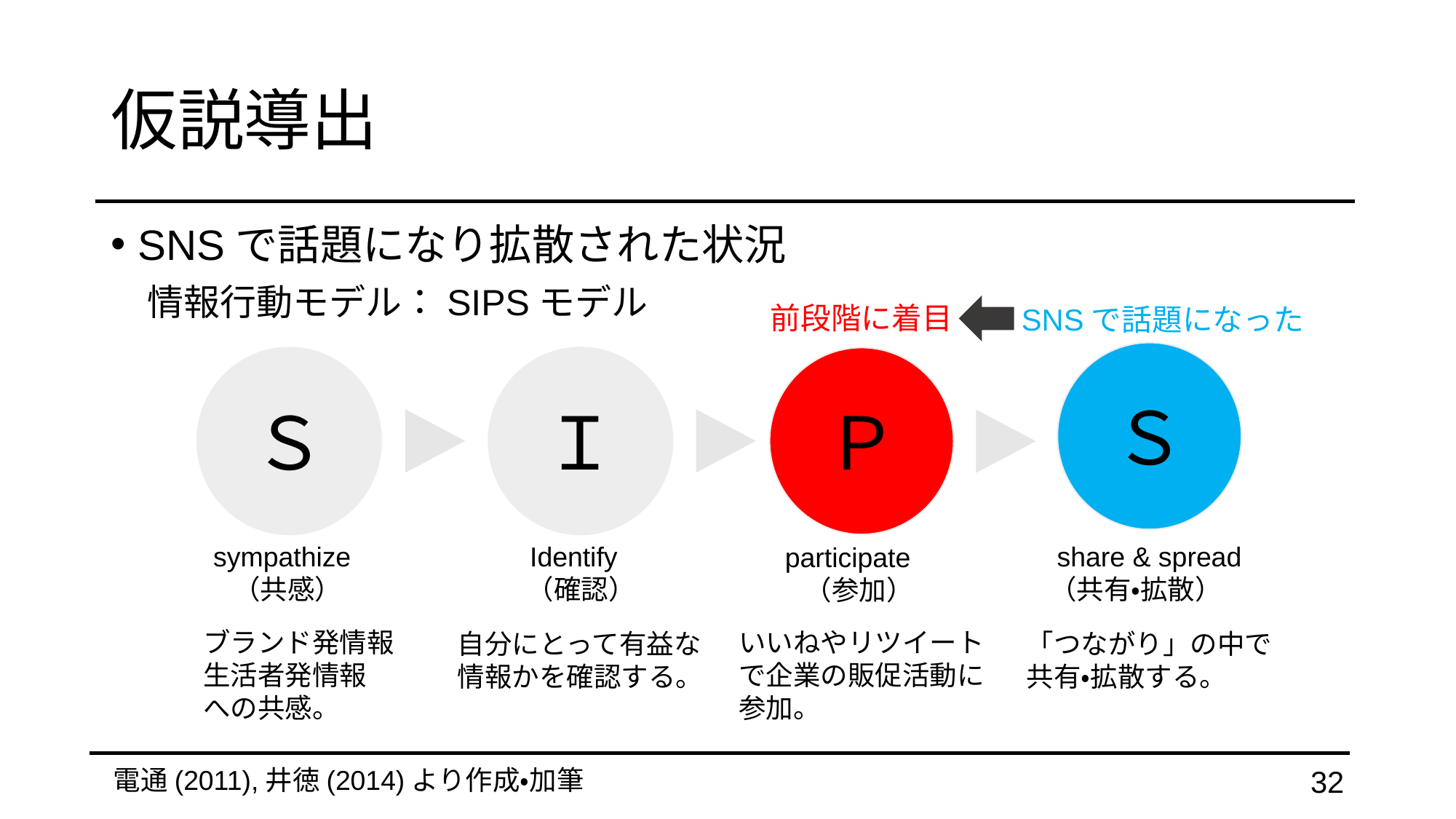

# 仮説導出
SNSで話題になり拡散された状況
　情報行動モデル：SIPSモデル

前段階に着目
SNSで話題になった
Ｓ
Ｓ
Ｉ
Ｐ
 share & spread
（共有・拡散）
 sympathize
　（共感）
    Identify
　（確認）
 participate
　（参加）

ブランド発情報
生活者発情報
への共感。
いいねやリツイート
で企業の販促活動に
参加。
自分にとって有益な
情報かを確認する。
「つながり」の中で
共有・拡散する。
電通(2011),井徳(2014)より作成・加筆
32